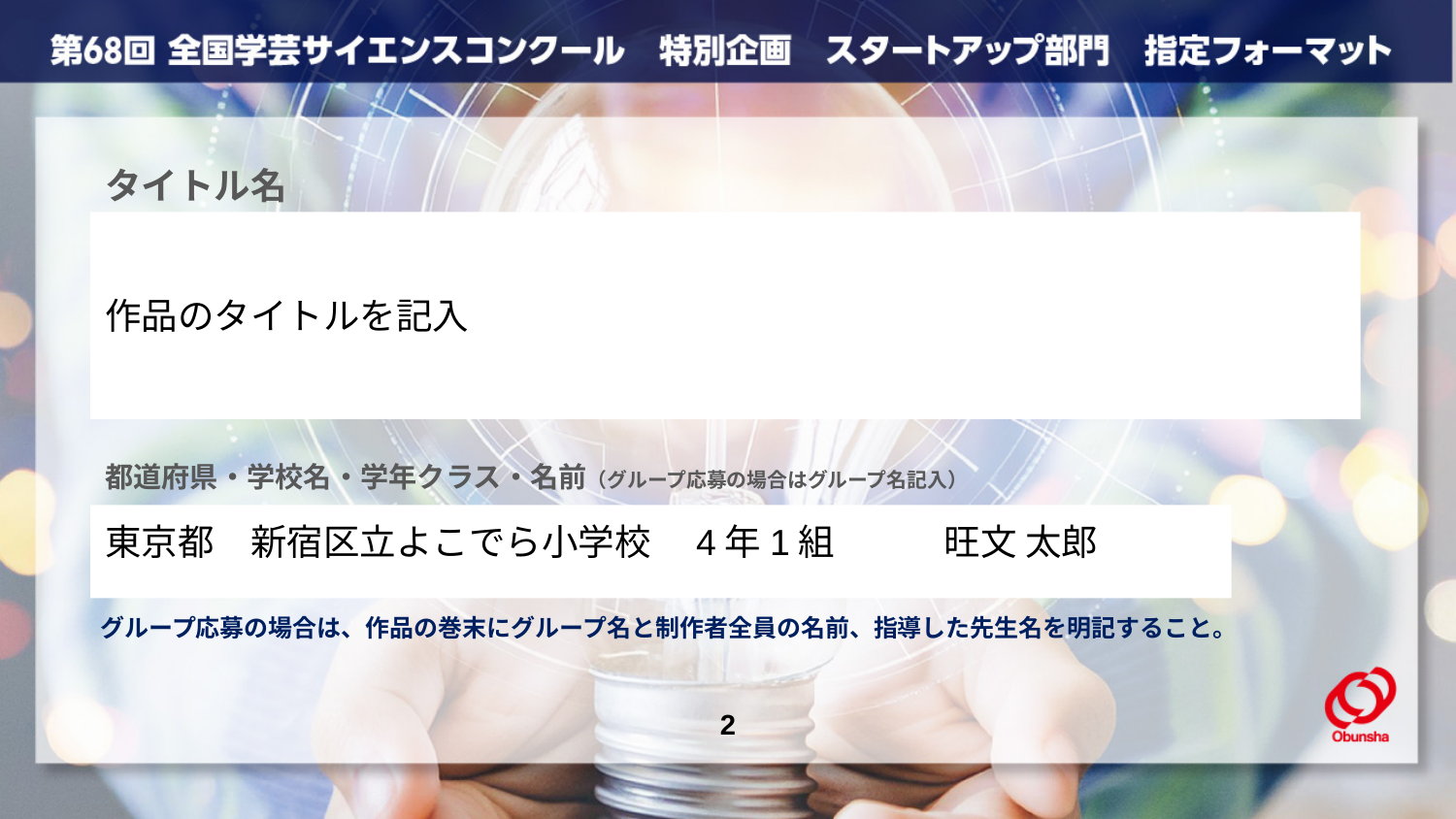

タイトル名

作品のタイトルを記入
都道府県・学校名・学年クラス・名前（グループ応募の場合はグループ名記入）
東京都　新宿区立よこでら小学校　4年1組　　　旺文 太郎
グループ応募の場合は、作品の巻末にグループ名と制作者全員の名前、指導した先生名を明記すること。